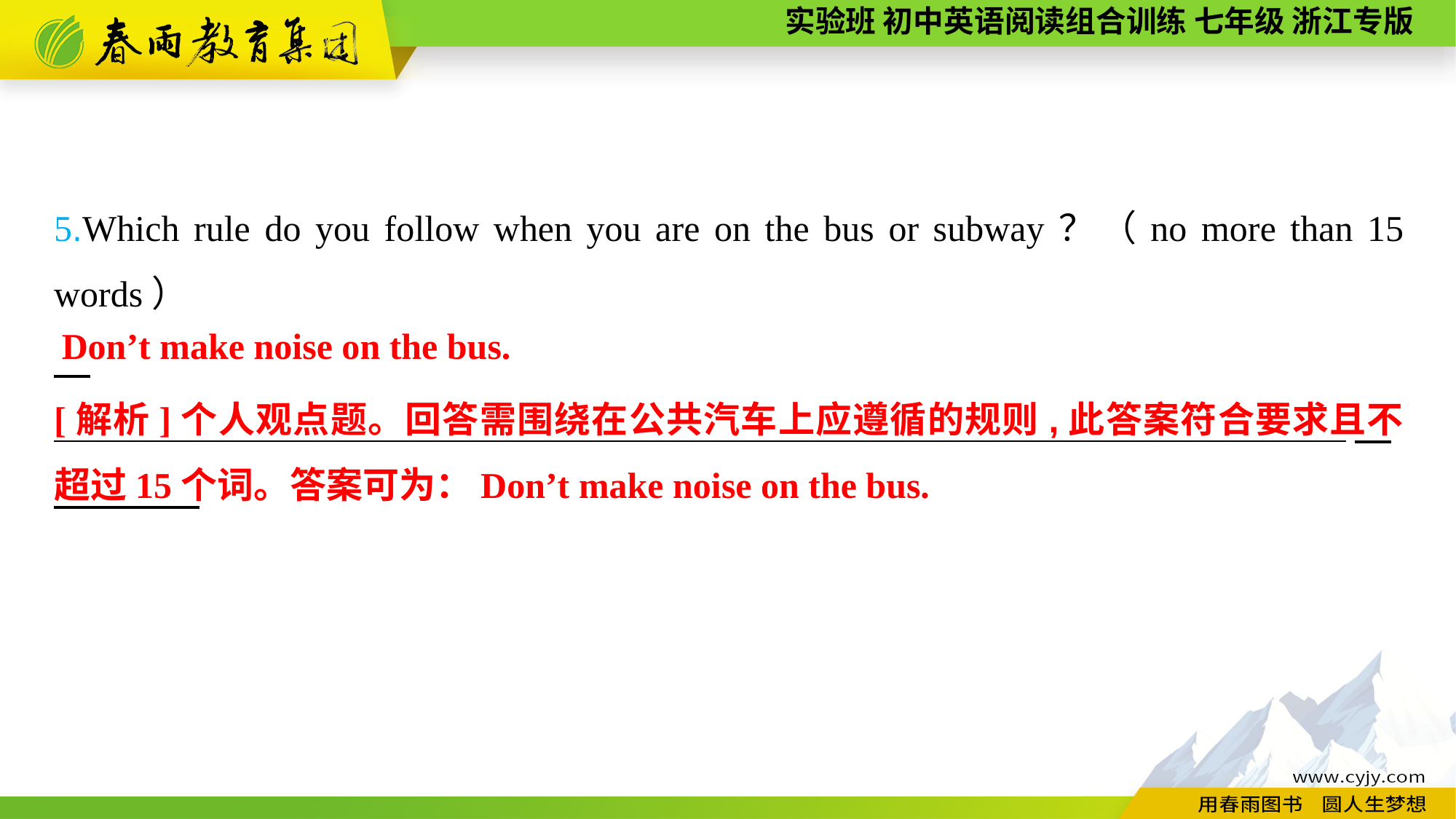

5.Which rule do you follow when you are on the bus or subway？（no more than 15 words）
　_______________________________________________________________________
Don’t make noise on the bus.
[解析]个人观点题。回答需围绕在公共汽车上应遵循的规则,此答案符合要求且不超过15个词。答案可为：Don’t make noise on the bus.